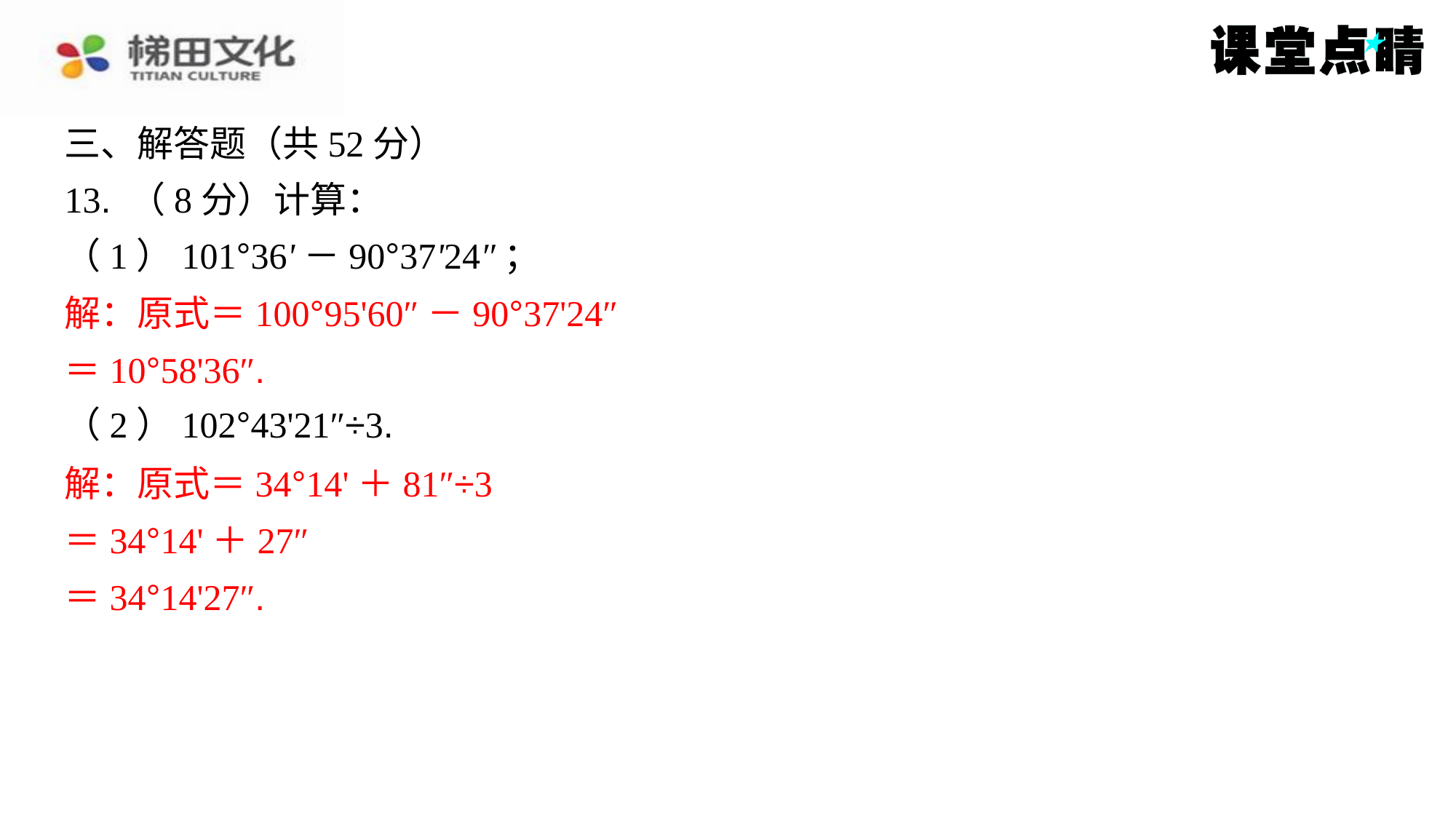

三、解答题（共52分）
13. （8分）计算：
（1）101°36'－90°37'24″；
解：原式＝100°95'60″－90°37'24″
＝10°58'36″.
（2）102°43'21″÷3.
解：原式＝34°14'＋81″÷3
＝34°14'＋27″
＝34°14'27″.
解：原式＝100°95'60″－90°37'24″
＝10°58'36″.
解：原式＝34°14'＋81″÷3
＝34°14'＋27″
＝34°14'27″.